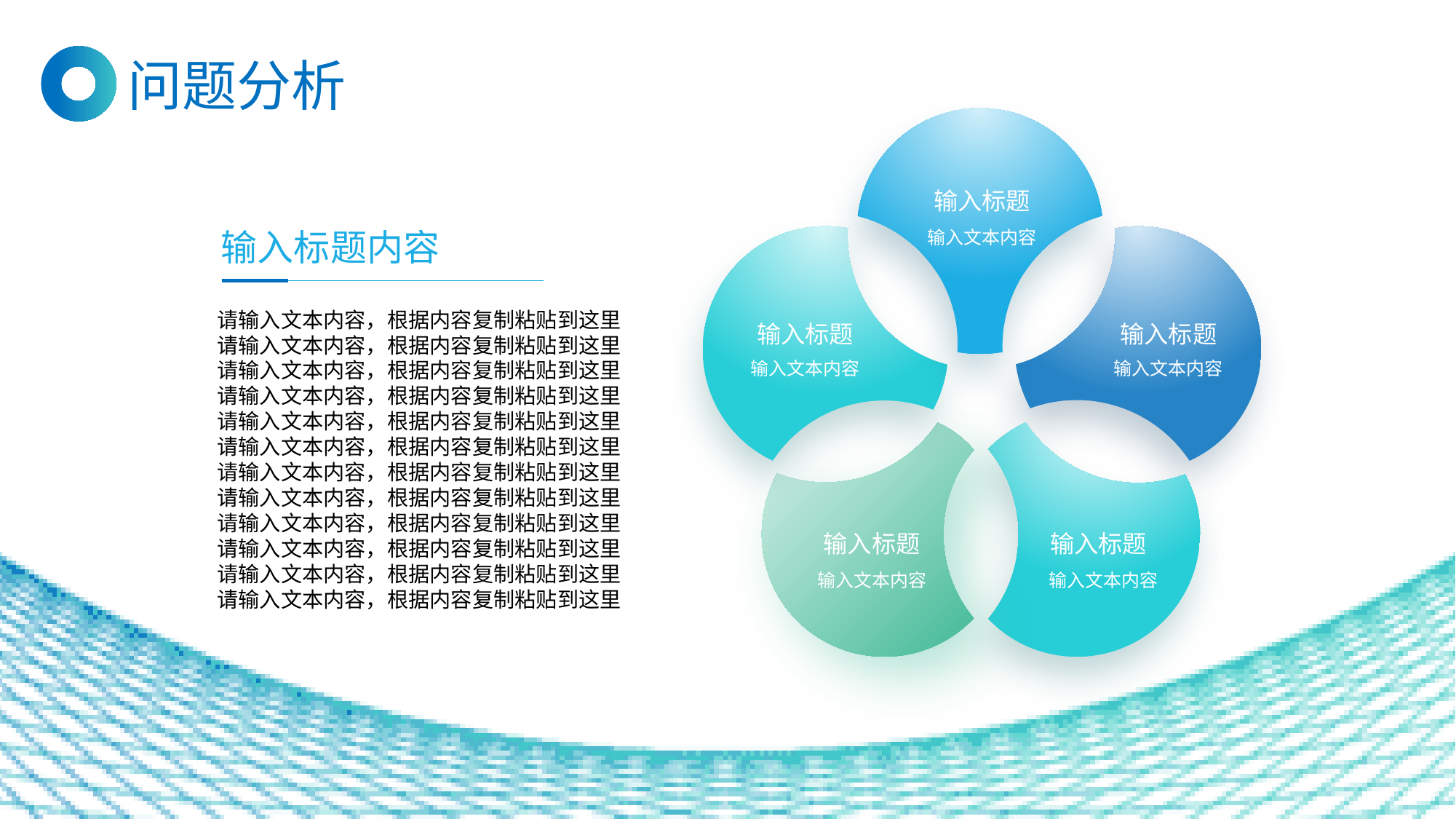

问题分析

输入标题
输入标题内容
请输入文本内容，根据内容复制粘贴到这里
请输入文本内容，根据内容复制粘贴到这里
请输入文本内容，根据内容复制粘贴到这里
请输入文本内容，根据内容复制粘贴到这里
请输入文本内容，根据内容复制粘贴到这里
请输入文本内容，根据内容复制粘贴到这里
请输入文本内容，根据内容复制粘贴到这里
请输入文本内容，根据内容复制粘贴到这里
请输入文本内容，根据内容复制粘贴到这里
请输入文本内容，根据内容复制粘贴到这里
请输入文本内容，根据内容复制粘贴到这里
请输入文本内容，根据内容复制粘贴到这里
输入文本内容

输入标题
输入标题
输入文本内容
输入文本内容

输入标题
输入标题
输入文本内容
输入文本内容